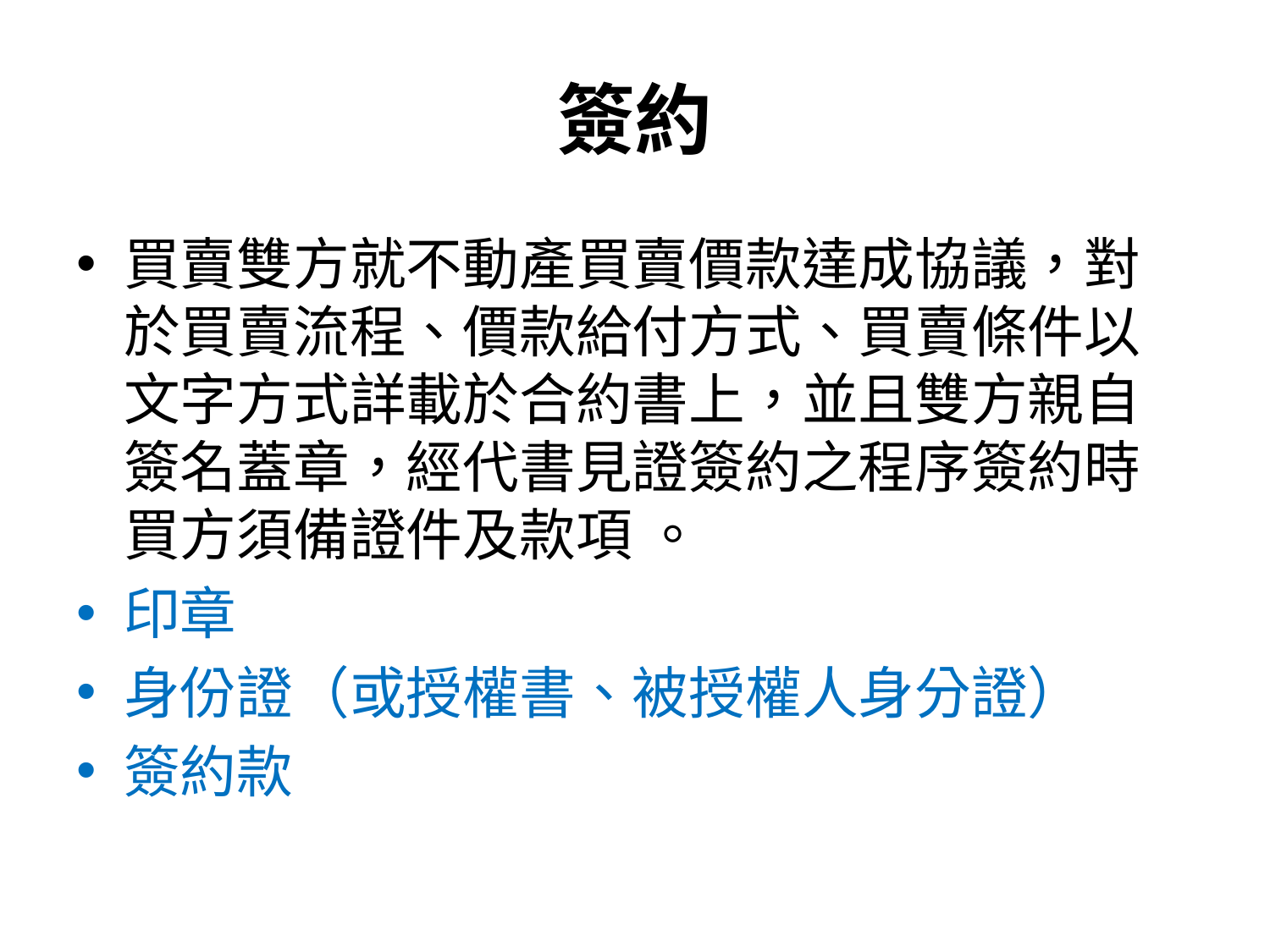

# 簽約
買賣雙方就不動產買賣價款達成協議，對於買賣流程、價款給付方式、買賣條件以文字方式詳載於合約書上，並且雙方親自簽名蓋章，經代書見證簽約之程序簽約時買方須備證件及款項 。
印章
身份證（或授權書、被授權人身分證）
簽約款